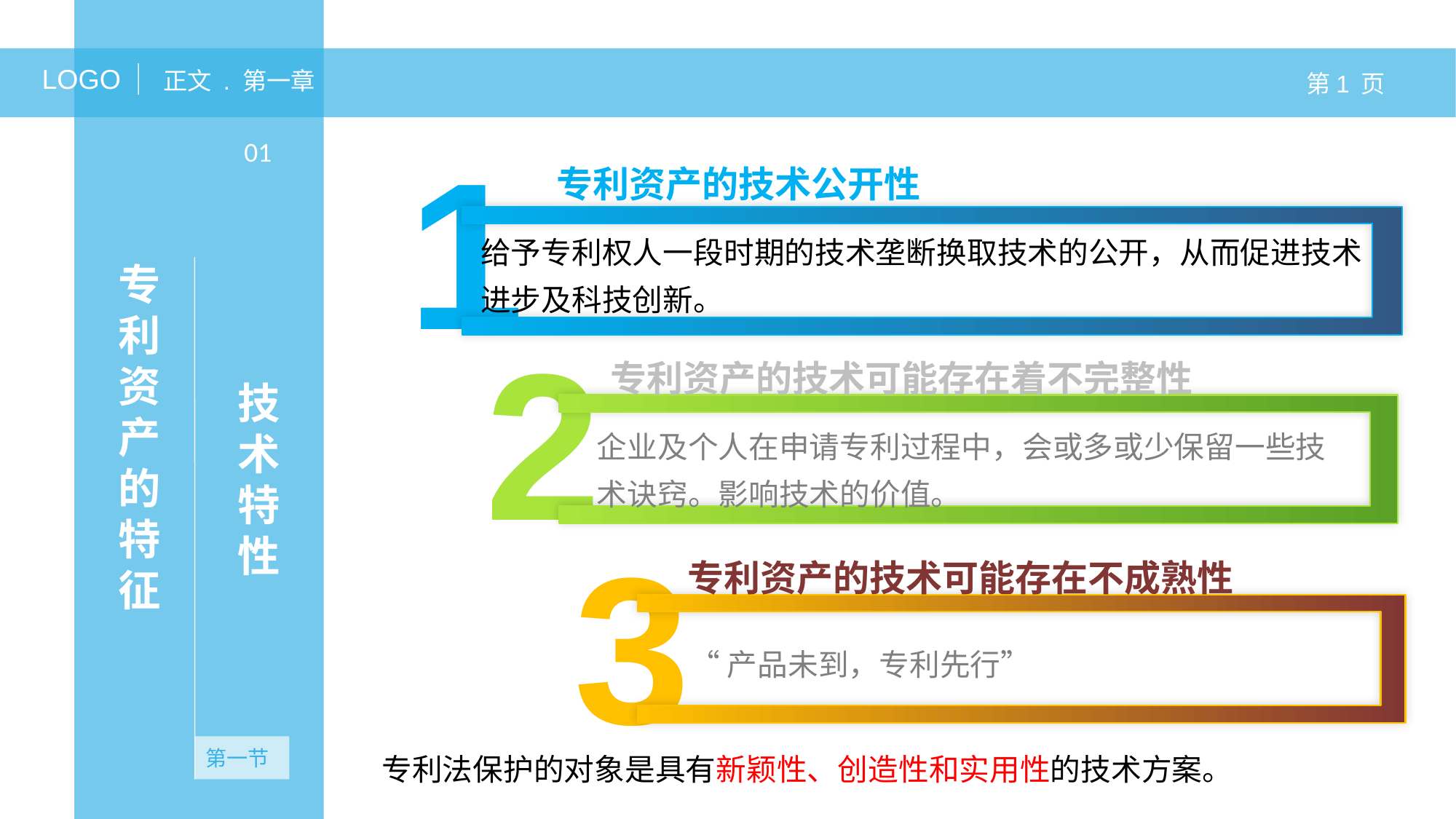

LOGO
正文 . 第一章

第1 页
1
01
技术特性
专利资产的技术公开性

给予专利权人一段时期的技术垄断换取技术的公开，从而促进技术进步及科技创新。
专利资产的特征

2
专利资产的技术可能存在着不完整性

企业及个人在申请专利过程中，会或多或少保留一些技术诀窍。影响技术的价值。
3
专利资产的技术可能存在不成熟性
无资产

 “产品未到，专利先行”
第一节
专利法保护的对象是具有新颖性、创造性和实用性的技术方案。